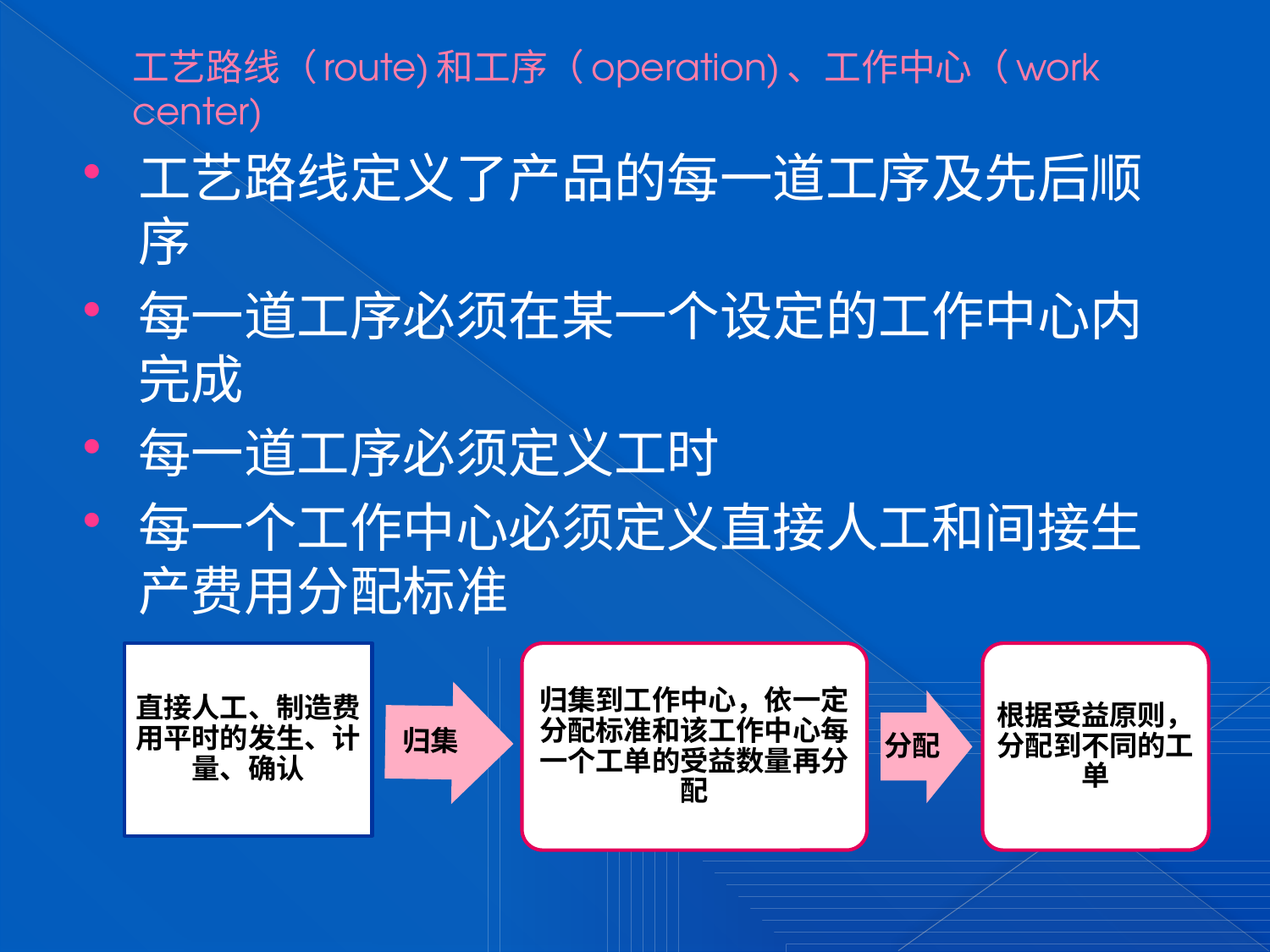

# 工艺路线（route)和工序（operation)、工作中心（work center)
工艺路线定义了产品的每一道工序及先后顺序
每一道工序必须在某一个设定的工作中心内完成
每一道工序必须定义工时
每一个工作中心必须定义直接人工和间接生产费用分配标准
直接人工、制造费用平时的发生、计量、确认
归集
归集到工作中心，依一定分配标准和该工作中心每一个工单的受益数量再分配
分配
根据受益原则，分配到不同的工单